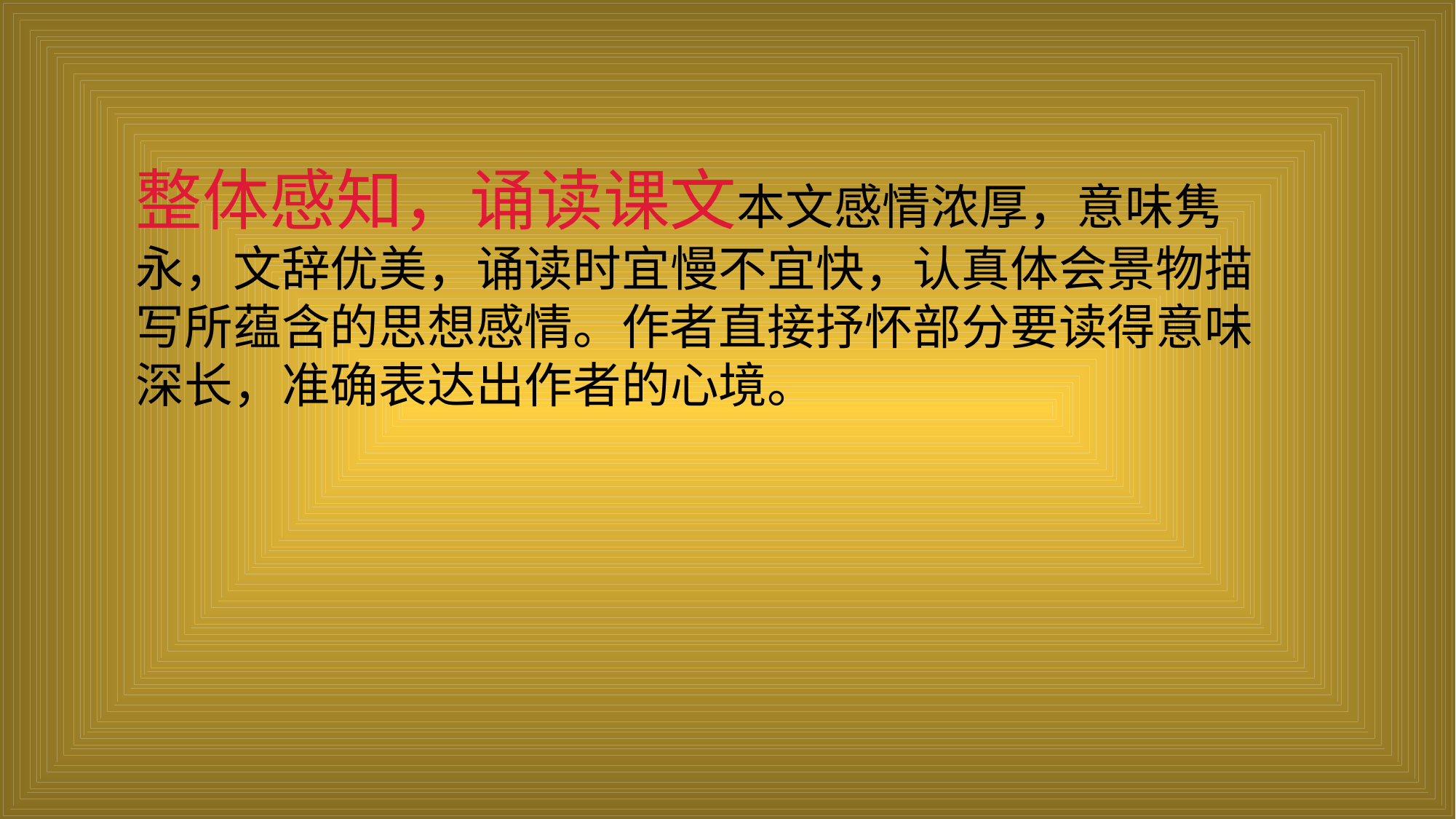

整体感知，诵读课文本文感情浓厚，意味隽永，文辞优美，诵读时宜慢不宜快，认真体会景物描写所蕴含的思想感情。作者直接抒怀部分要读得意味深长，准确表达出作者的心境。